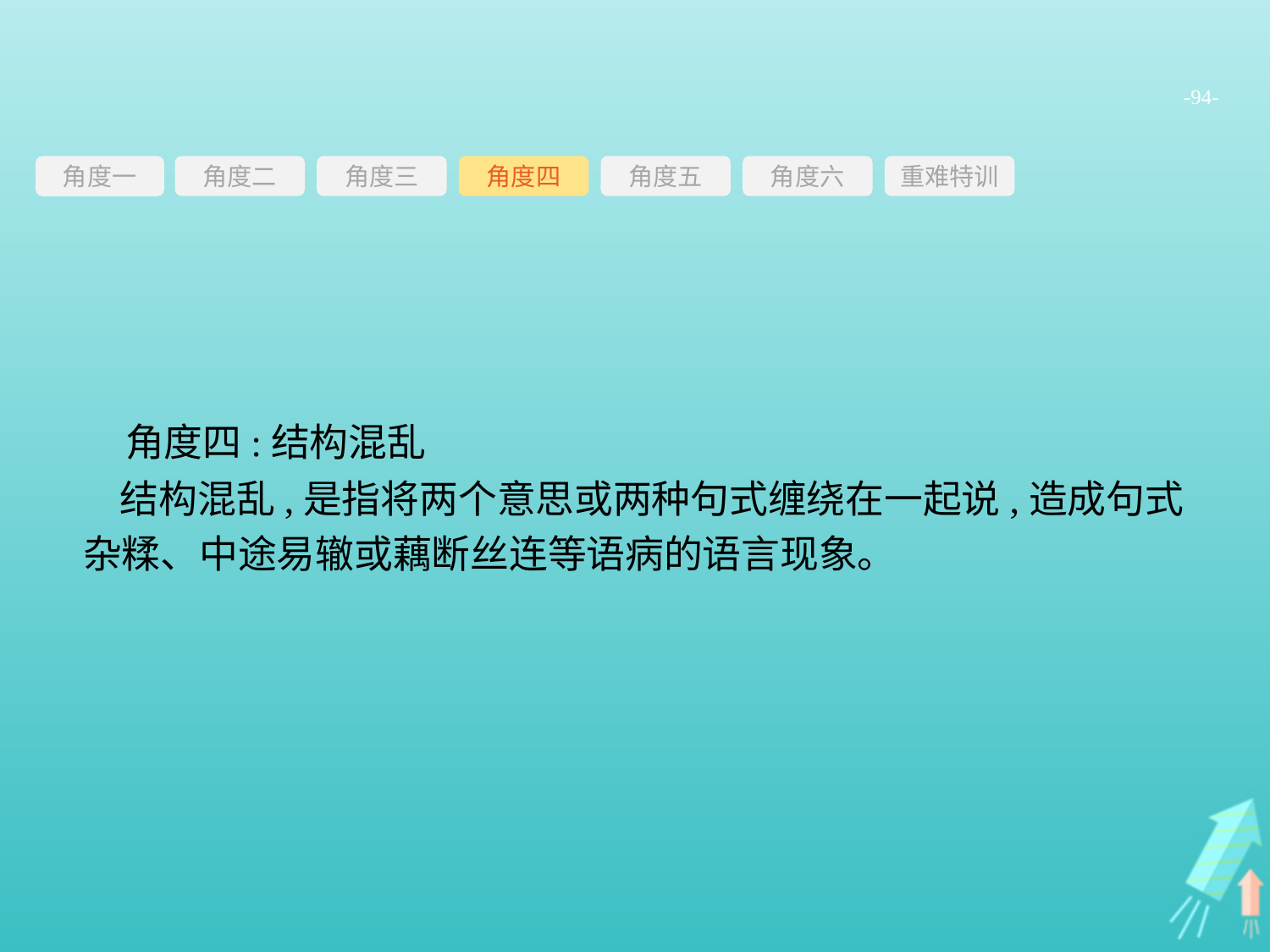

-94-
角度三
角度四
角度五
角度六
重难特训
角度二
角度一
角度四:结构混乱
结构混乱,是指将两个意思或两种句式缠绕在一起说,造成句式杂糅、中途易辙或藕断丝连等语病的语言现象。